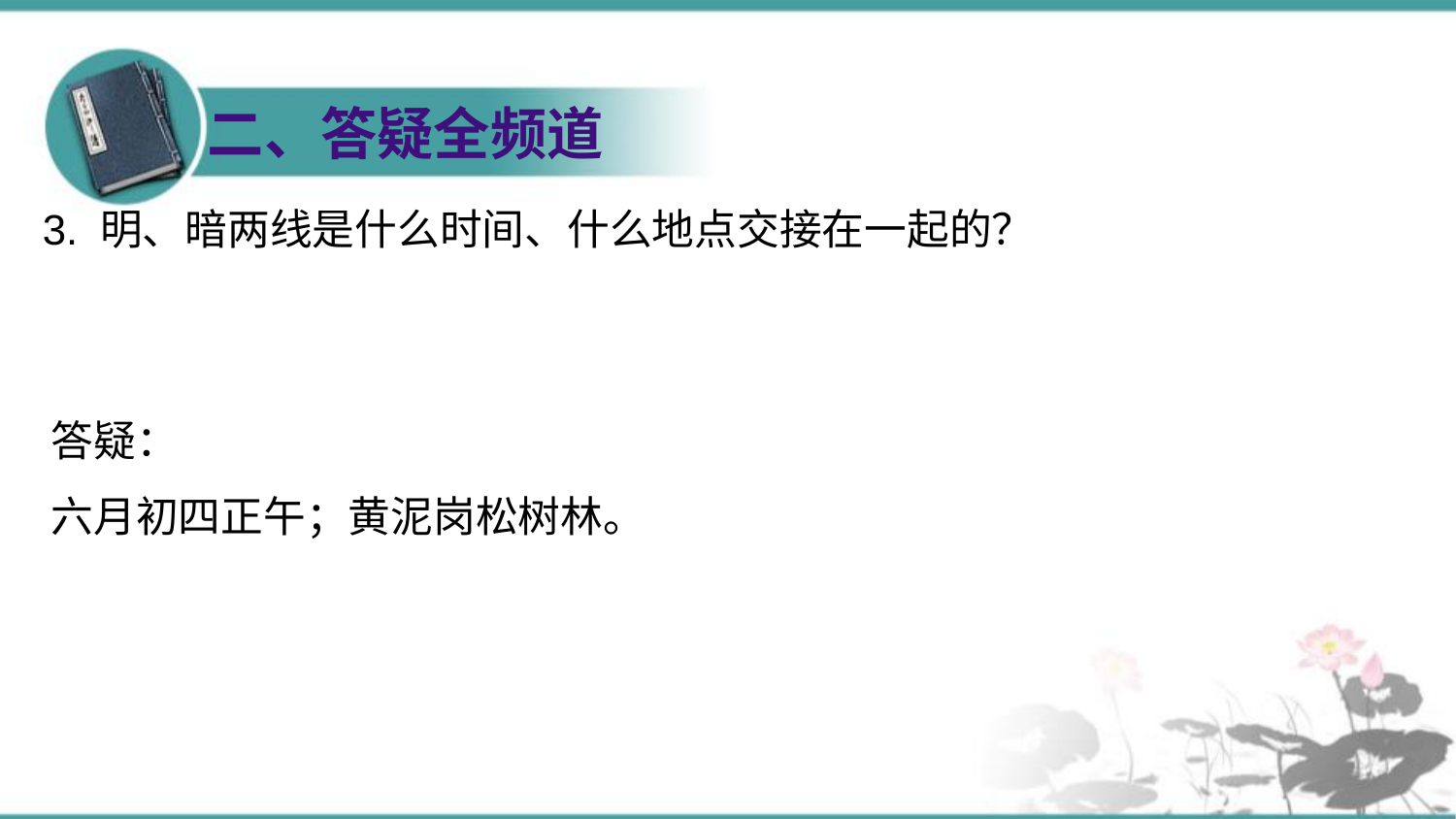

二、答疑全频道
3. 明、暗两线是什么时间、什么地点交接在一起的？
答疑：
六月初四正午；黄泥岗松树林。